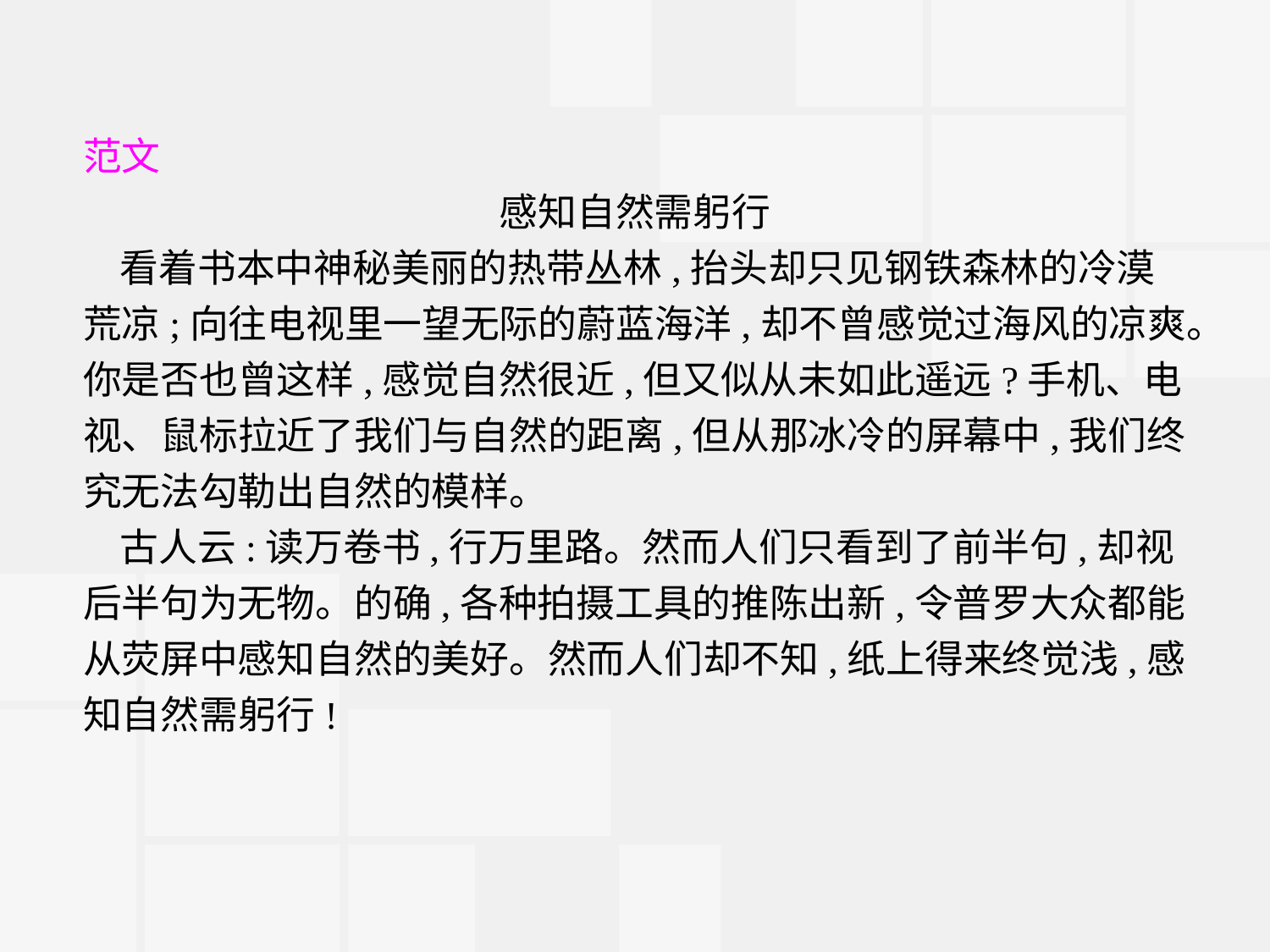

范文
感知自然需躬行
看着书本中神秘美丽的热带丛林,抬头却只见钢铁森林的冷漠荒凉;向往电视里一望无际的蔚蓝海洋,却不曾感觉过海风的凉爽。你是否也曾这样,感觉自然很近,但又似从未如此遥远?手机、电视、鼠标拉近了我们与自然的距离,但从那冰冷的屏幕中,我们终究无法勾勒出自然的模样。
古人云:读万卷书,行万里路。然而人们只看到了前半句,却视后半句为无物。的确,各种拍摄工具的推陈出新,令普罗大众都能从荧屏中感知自然的美好。然而人们却不知,纸上得来终觉浅,感知自然需躬行!